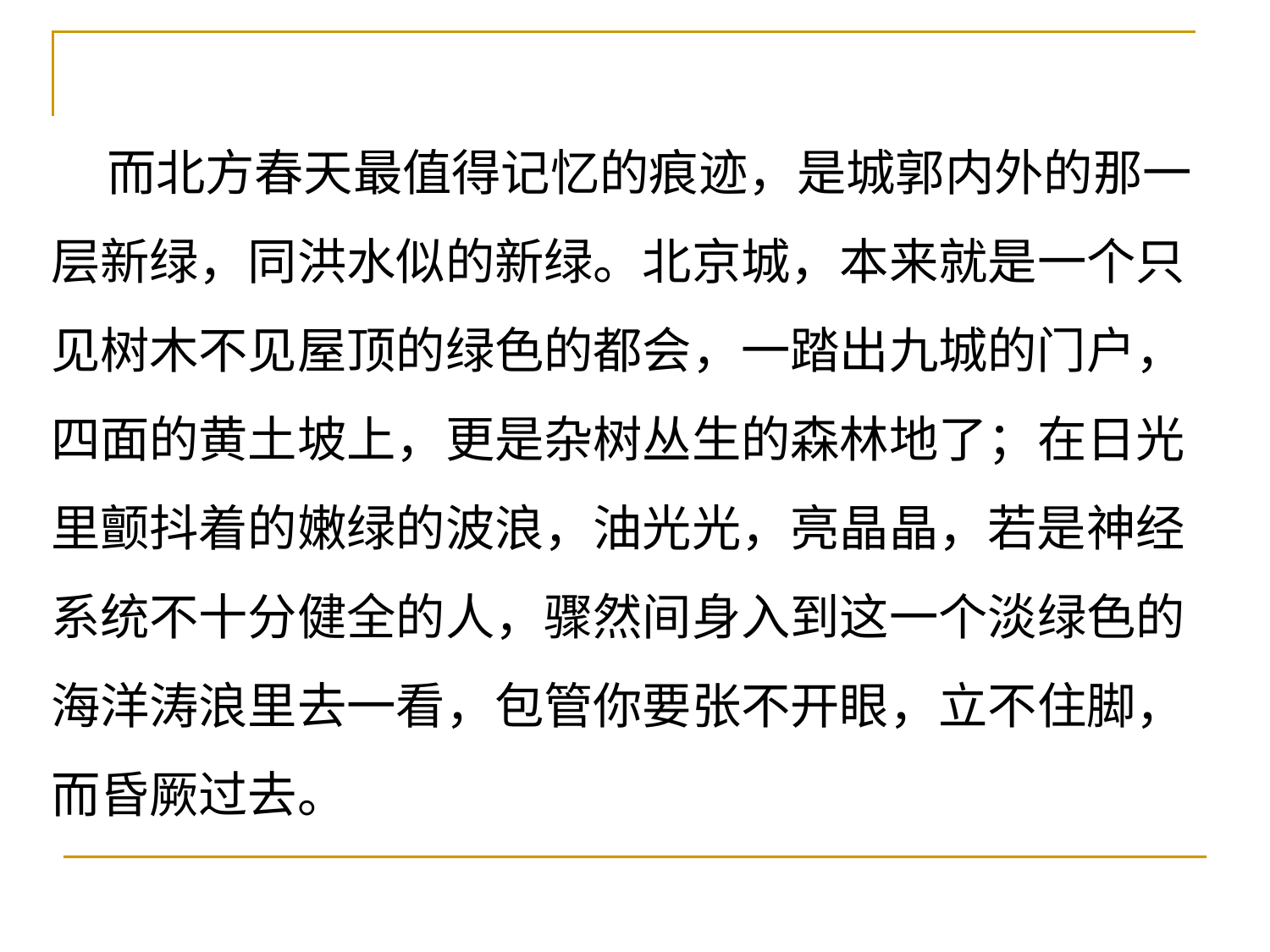

而北方春天最值得记忆的痕迹，是城郭内外的那一层新绿，同洪水似的新绿。北京城，本来就是一个只见树木不见屋顶的绿色的都会，一踏出九城的门户，四面的黄土坡上，更是杂树丛生的森林地了；在日光里颤抖着的嫩绿的波浪，油光光，亮晶晶，若是神经系统不十分健全的人，骤然间身入到这一个淡绿色的海洋涛浪里去一看，包管你要张不开眼，立不住脚，而昏厥过去。